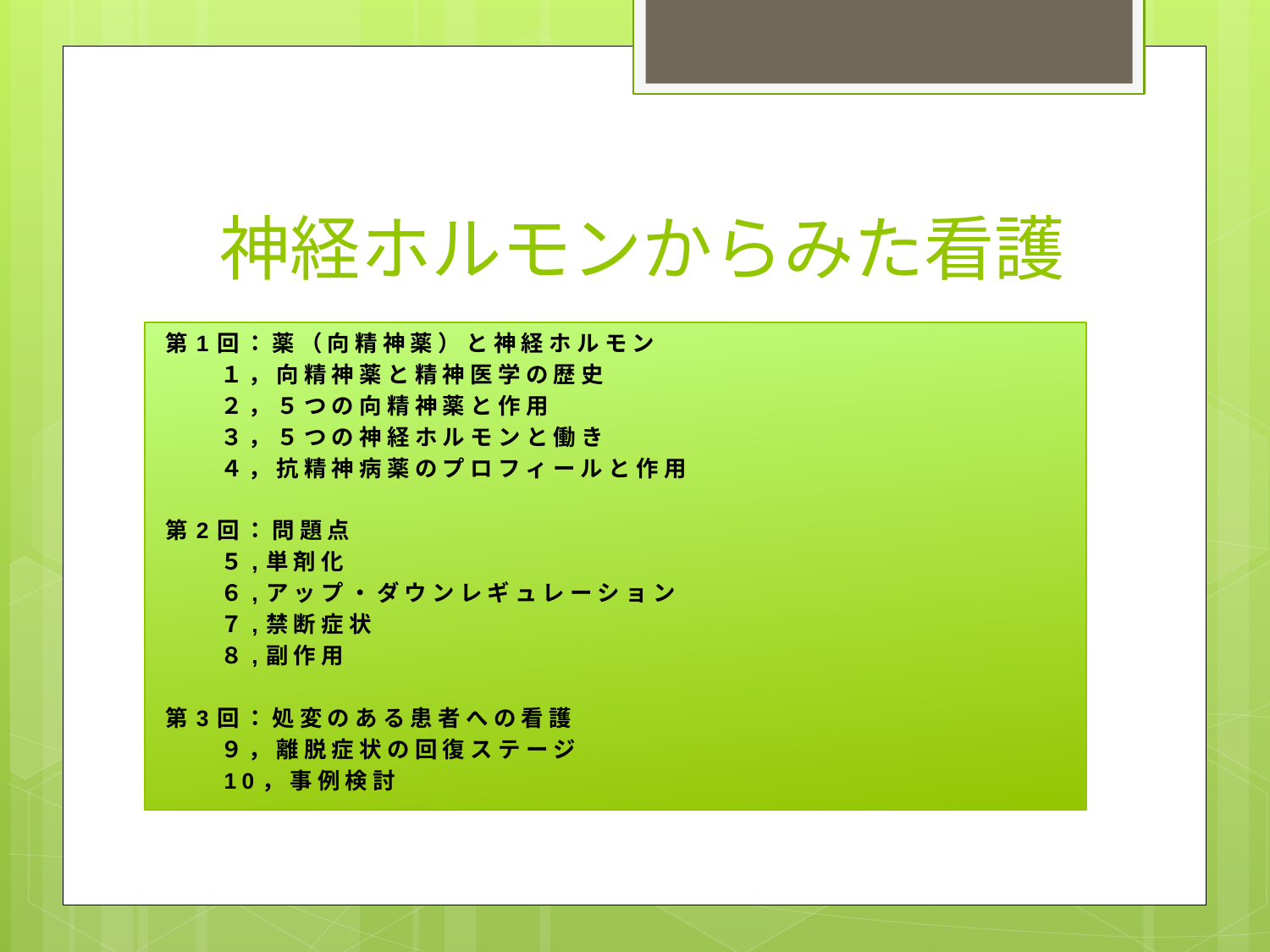

# 神経ホルモンからみた看護
第1回：薬（向精神薬）と神経ホルモン
　　１，向精神薬と精神医学の歴史
　　２，５つの向精神薬と作用
　　３，５つの神経ホルモンと働き
　　４，抗精神病薬のプロフィールと作用

第2回：問題点
　　５,単剤化
　　６,アップ・ダウンレギュレーション
　　７,禁断症状
　　８,副作用

第3回：処変のある患者への看護
　　９，離脱症状の回復ステージ
　　10，事例検討